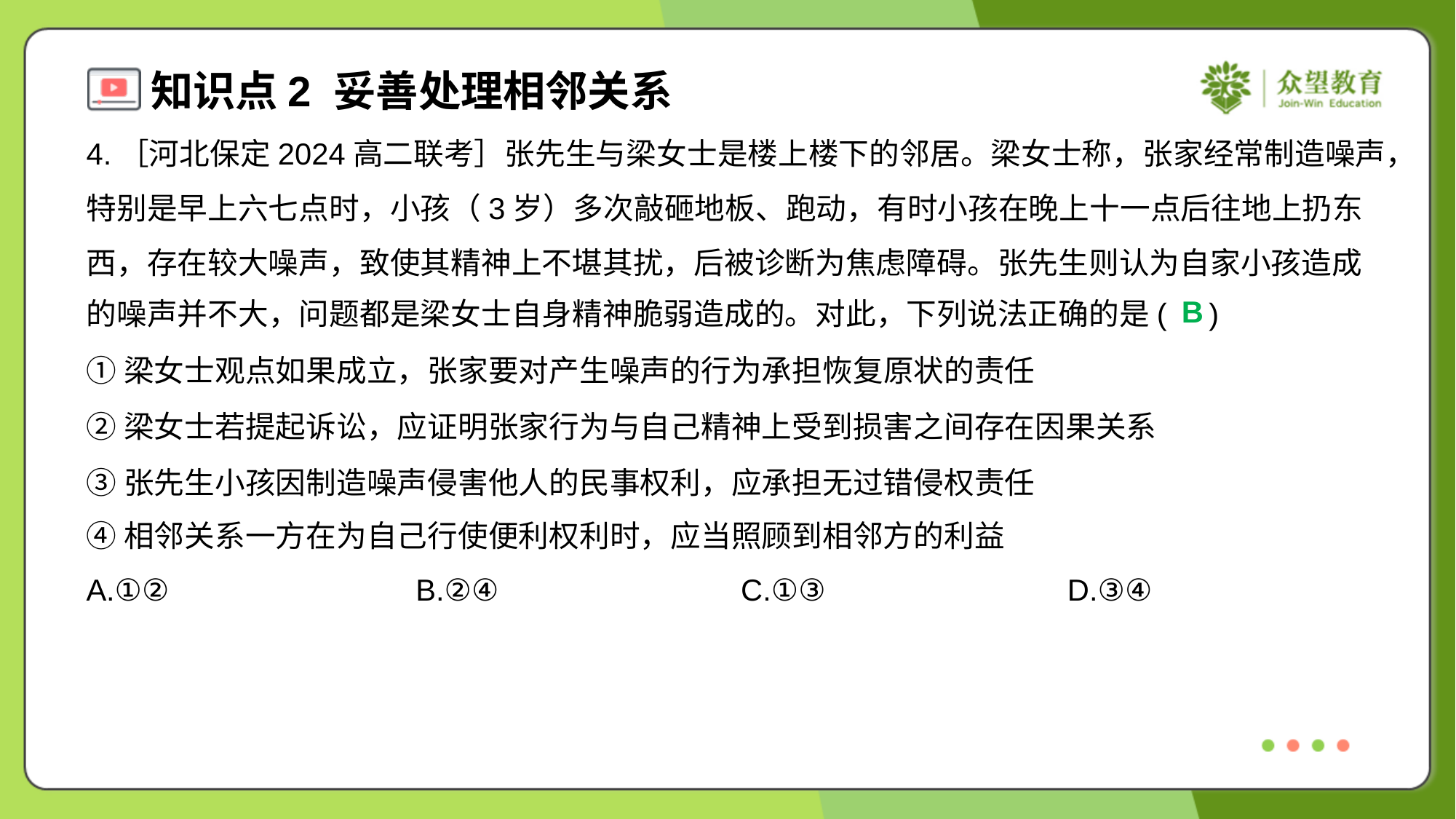

4.［河北保定2024高二联考］张先生与梁女士是楼上楼下的邻居。梁女士称，张家经常制造噪声，
特别是早上六七点时，小孩（3岁）多次敲砸地板、跑动，有时小孩在晚上十一点后往地上扔东
西，存在较大噪声，致使其精神上不堪其扰，后被诊断为焦虑障碍。张先生则认为自家小孩造成
的噪声并不大，问题都是梁女士自身精神脆弱造成的。对此，下列说法正确的是(     )
B
①梁女士观点如果成立，张家要对产生噪声的行为承担恢复原状的责任
②梁女士若提起诉讼，应证明张家行为与自己精神上受到损害之间存在因果关系
③张先生小孩因制造噪声侵害他人的民事权利，应承担无过错侵权责任
④相邻关系一方在为自己行使便利权利时，应当照顾到相邻方的利益
A.①②	B.②④	C.①③	D.③④